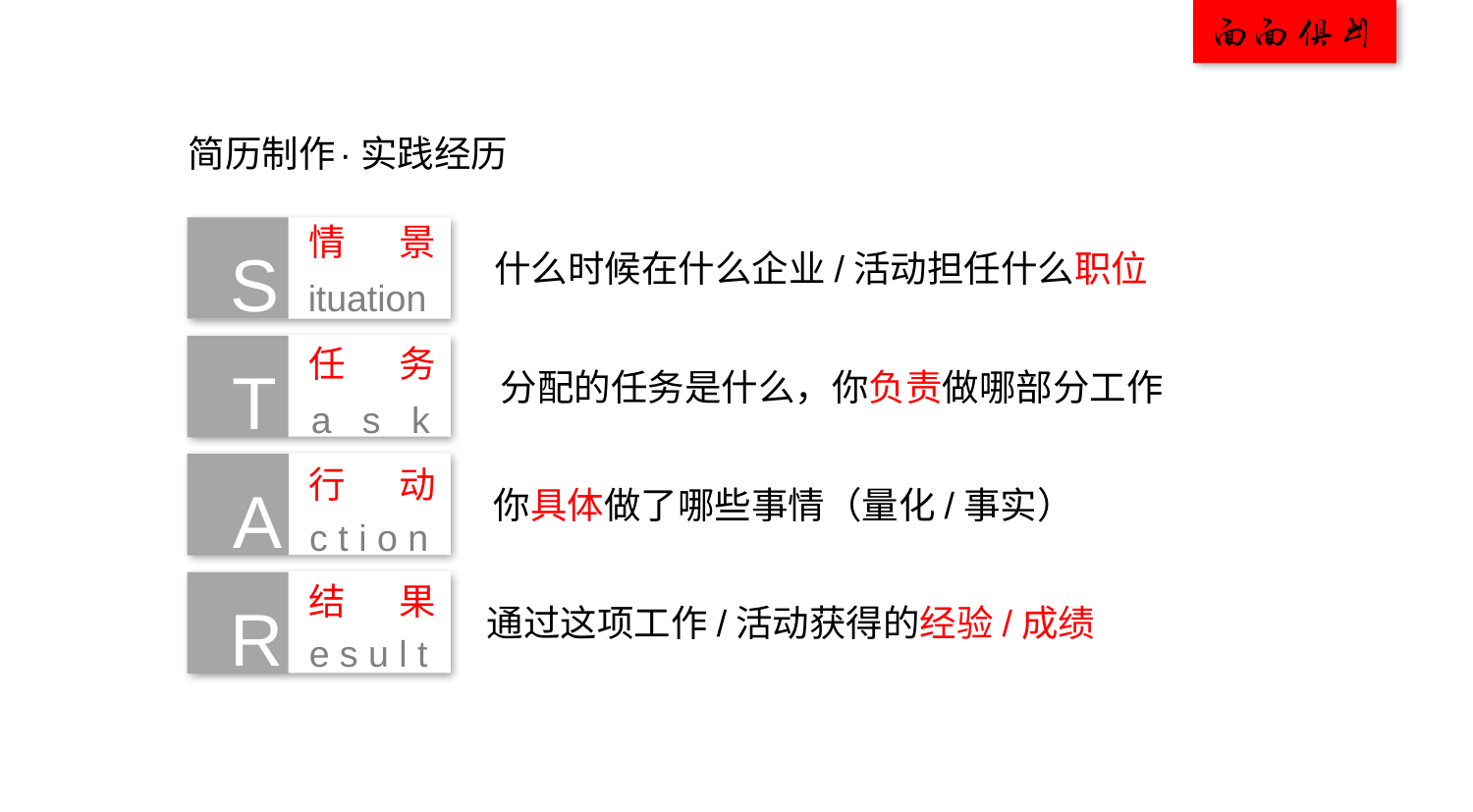

简历制作
·实践经历
情  景

S
什么时候在什么企业/活动担任什么职位
ituation
任  务

T
分配的任务是什么，你负责做哪部分工作
a   s   k

A
行  动
你具体做了哪些事情（量化/事实）
c t i o n

结  果

R
通过这项工作/活动获得的经验/成绩
e s u l t